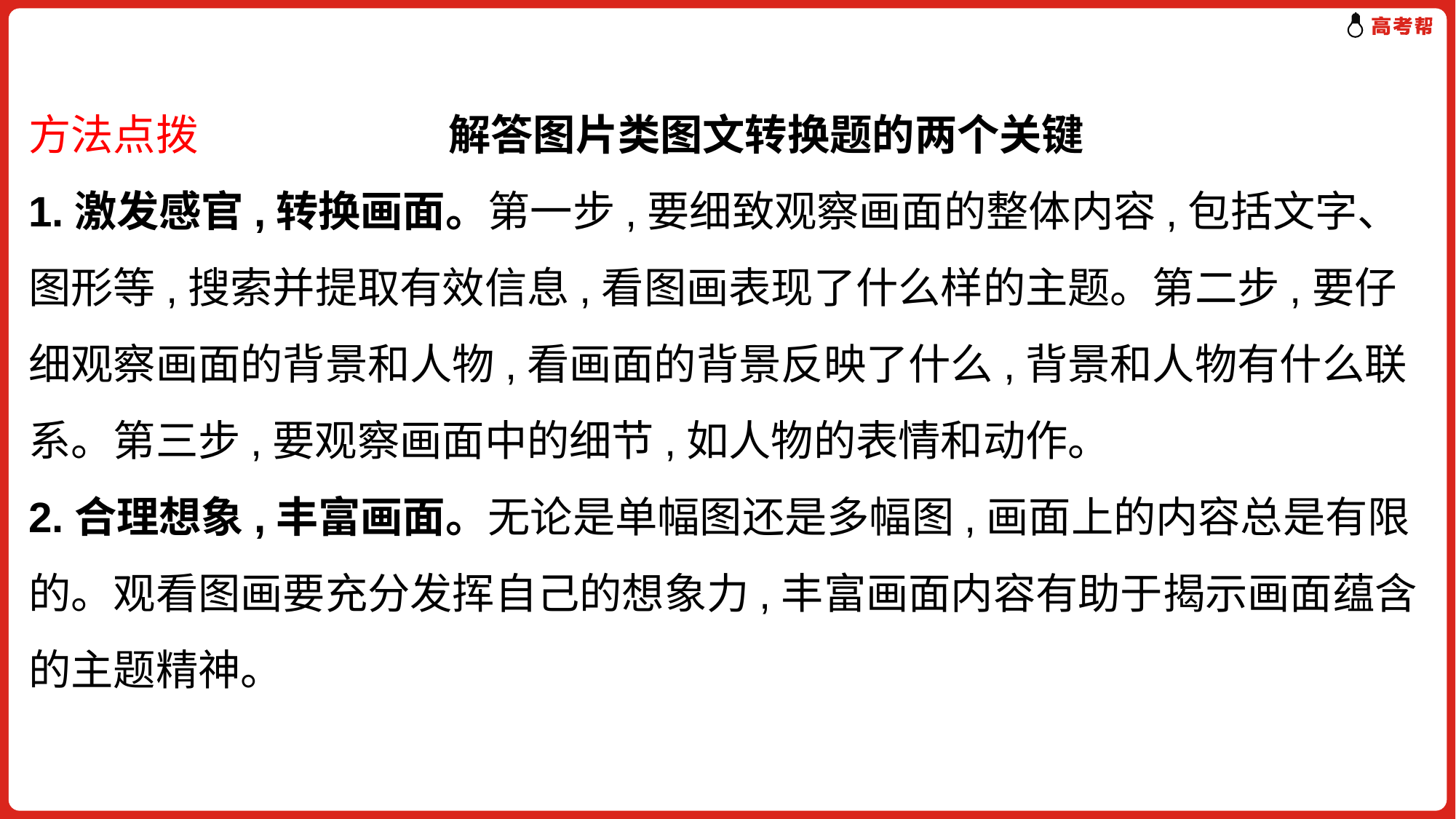

方法点拨                          解答图片类图文转换题的两个关键
1.激发感官,转换画面。第一步,要细致观察画面的整体内容,包括文字、图形等,搜索并提取有效信息,看图画表现了什么样的主题。第二步,要仔细观察画面的背景和人物,看画面的背景反映了什么,背景和人物有什么联系。第三步,要观察画面中的细节,如人物的表情和动作。
2.合理想象,丰富画面。无论是单幅图还是多幅图,画面上的内容总是有限的。观看图画要充分发挥自己的想象力,丰富画面内容有助于揭示画面蕴含的主题精神。